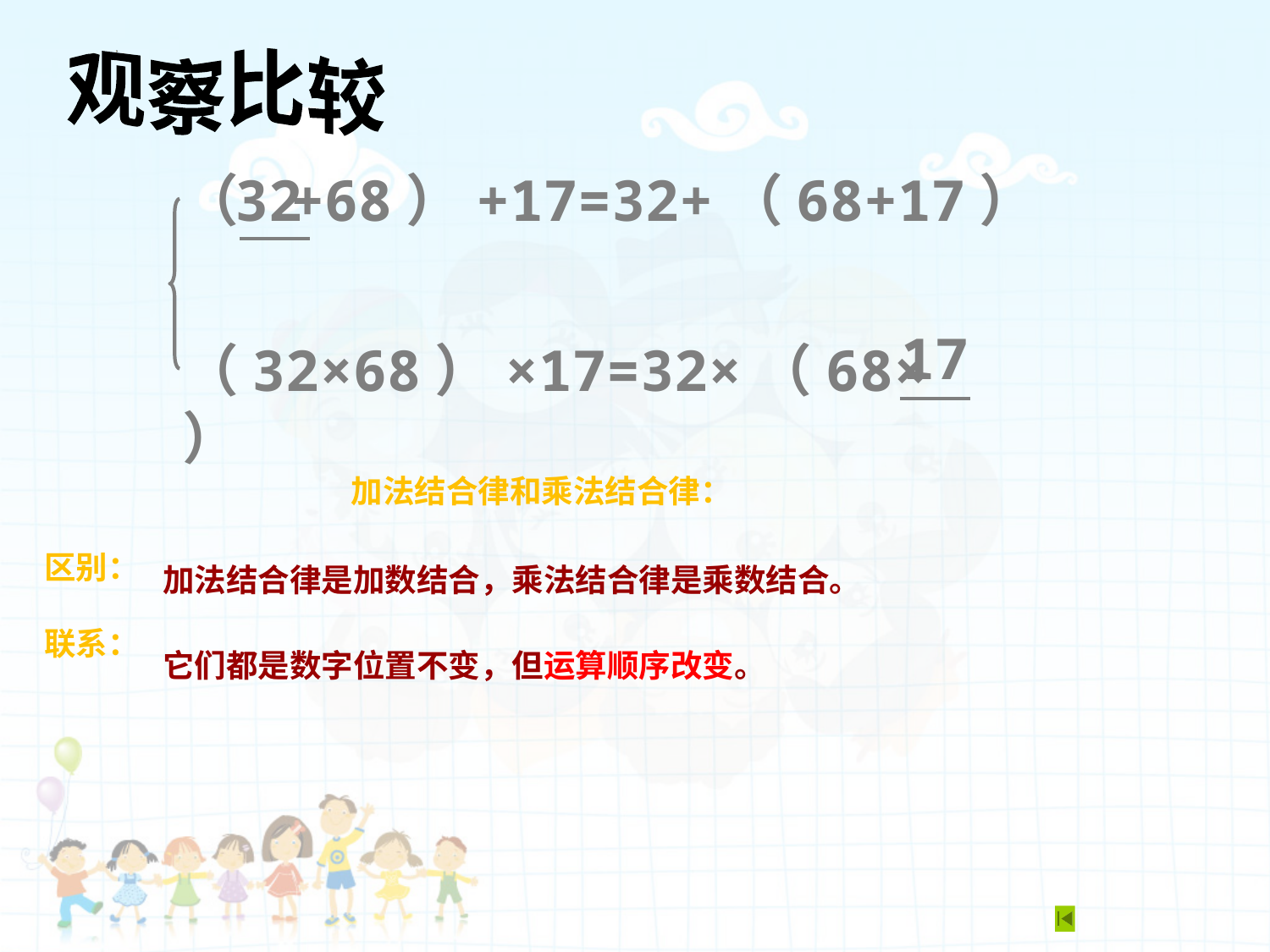

观察比较
（   +68）+17=32+（68+17）
（32×68）×17=32×（68×   ）

32
17
加法结合律和乘法结合律：

区别：

联系：
加法结合律是加数结合，乘法结合律是乘数结合。
它们都是数字位置不变，但运算顺序改变。